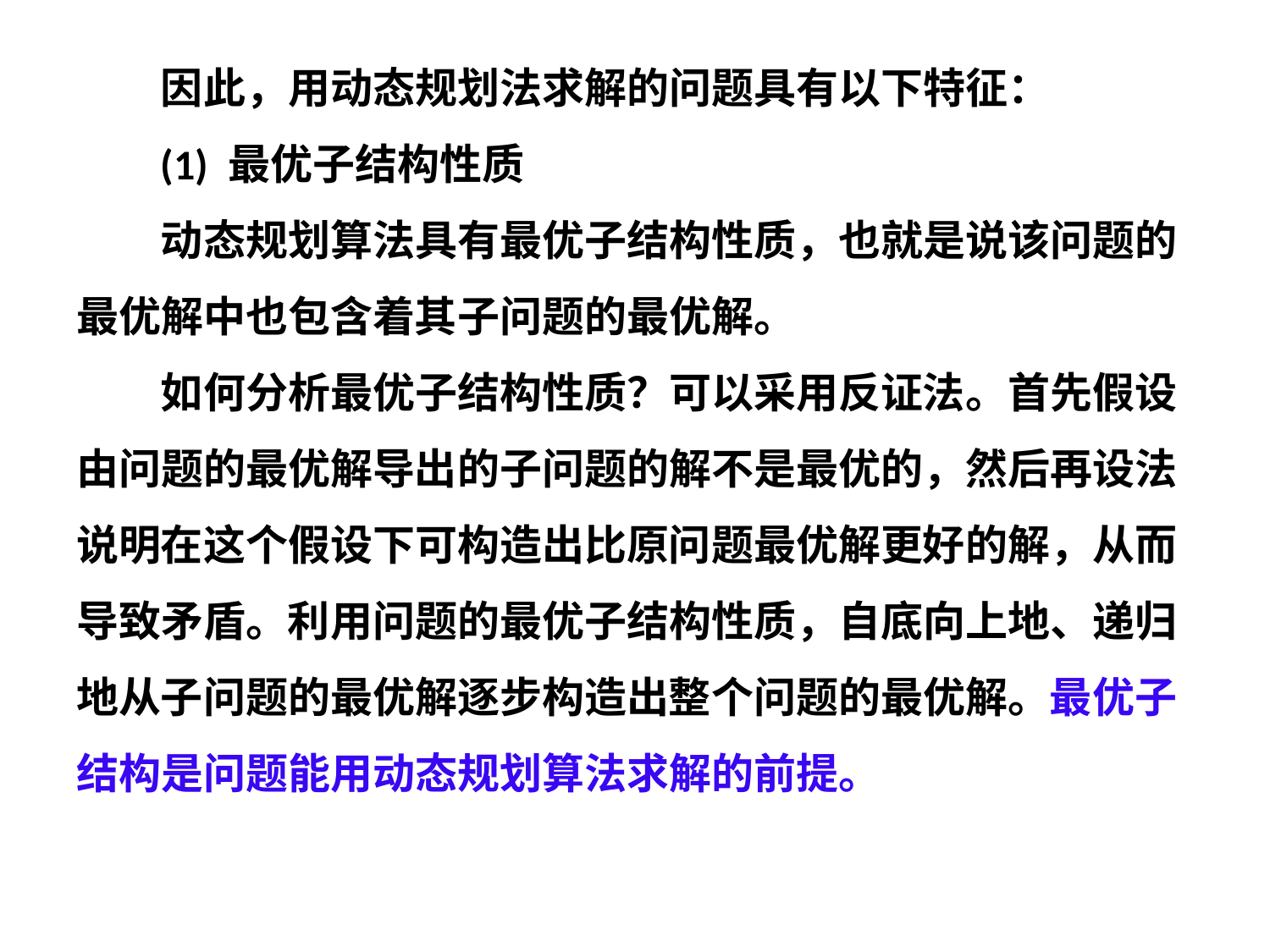

因此，用动态规划法求解的问题具有以下特征：
(1) 最优子结构性质
动态规划算法具有最优子结构性质，也就是说该问题的最优解中也包含着其子问题的最优解。
如何分析最优子结构性质？可以采用反证法。首先假设由问题的最优解导出的子问题的解不是最优的，然后再设法说明在这个假设下可构造出比原问题最优解更好的解，从而导致矛盾。利用问题的最优子结构性质，自底向上地、递归地从子问题的最优解逐步构造出整个问题的最优解。最优子结构是问题能用动态规划算法求解的前提。